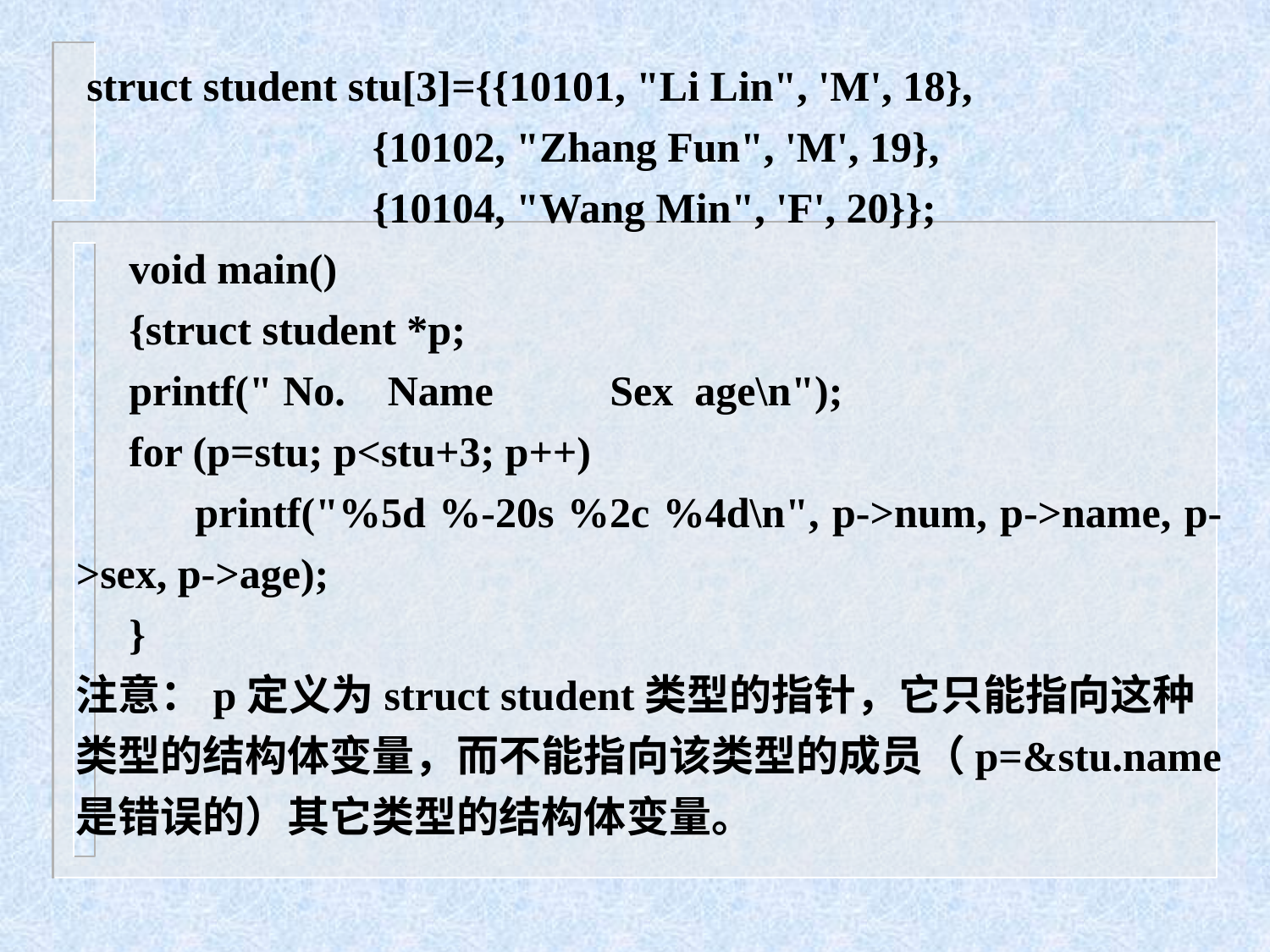

struct student stu[3]={{10101, "Li Lin", 'M', 18},
                            {10102, "Zhang Fun", 'M', 19},
                            {10104, "Wang Min", 'F', 20}};
     void main()
     {struct student *p;
     printf(" No.    Name           Sex  age\n");
     for (p=stu; p<stu+3; p++)
         printf("%5d %-20s %2c %4d\n", p->num, p->name, p->sex, p->age);
     }
注意：p定义为struct student类型的指针，它只能指向这种类型的结构体变量，而不能指向该类型的成员（p=&stu.name是错误的）其它类型的结构体变量。